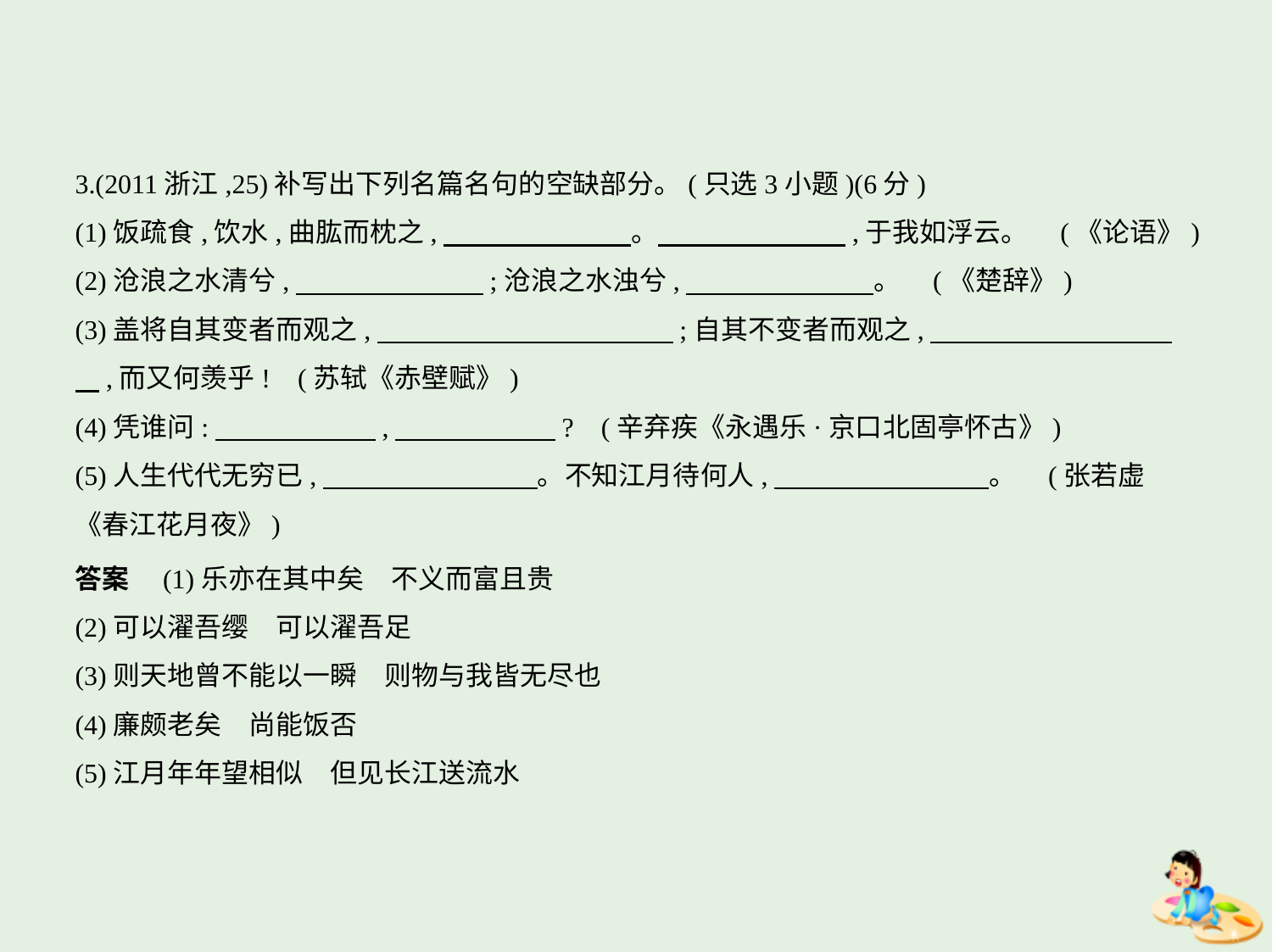

3.(2011浙江,25)补写出下列名篇名句的空缺部分。(只选3小题)(6分)
(1)饭疏食,饮水,曲肱而枕之,　　　　　　    。　　　　　　    ,于我如浮云。 (《论语》)
(2)沧浪之水清兮,　　　　　　    ;沧浪之水浊兮,　　　　　　    。 (《楚辞》)
(3)盖将自其变者而观之,　　　　　　　　　　    ;自其不变者而观之,　　　　　　　　    
    ,而又何羡乎! (苏轼《赤壁赋》)
(4)凭谁问:　　　　　    ,　　　　　    ? (辛弃疾《永遇乐·京口北固亭怀古》)
(5)人生代代无穷已,　　　　　　　    。不知江月待何人,　　　　　　　    。 (张若虚
《春江花月夜》)
答案　(1)乐亦在其中矣　不义而富且贵
(2)可以濯吾缨　可以濯吾足
(3)则天地曾不能以一瞬　则物与我皆无尽也
(4)廉颇老矣　尚能饭否
(5)江月年年望相似　但见长江送流水